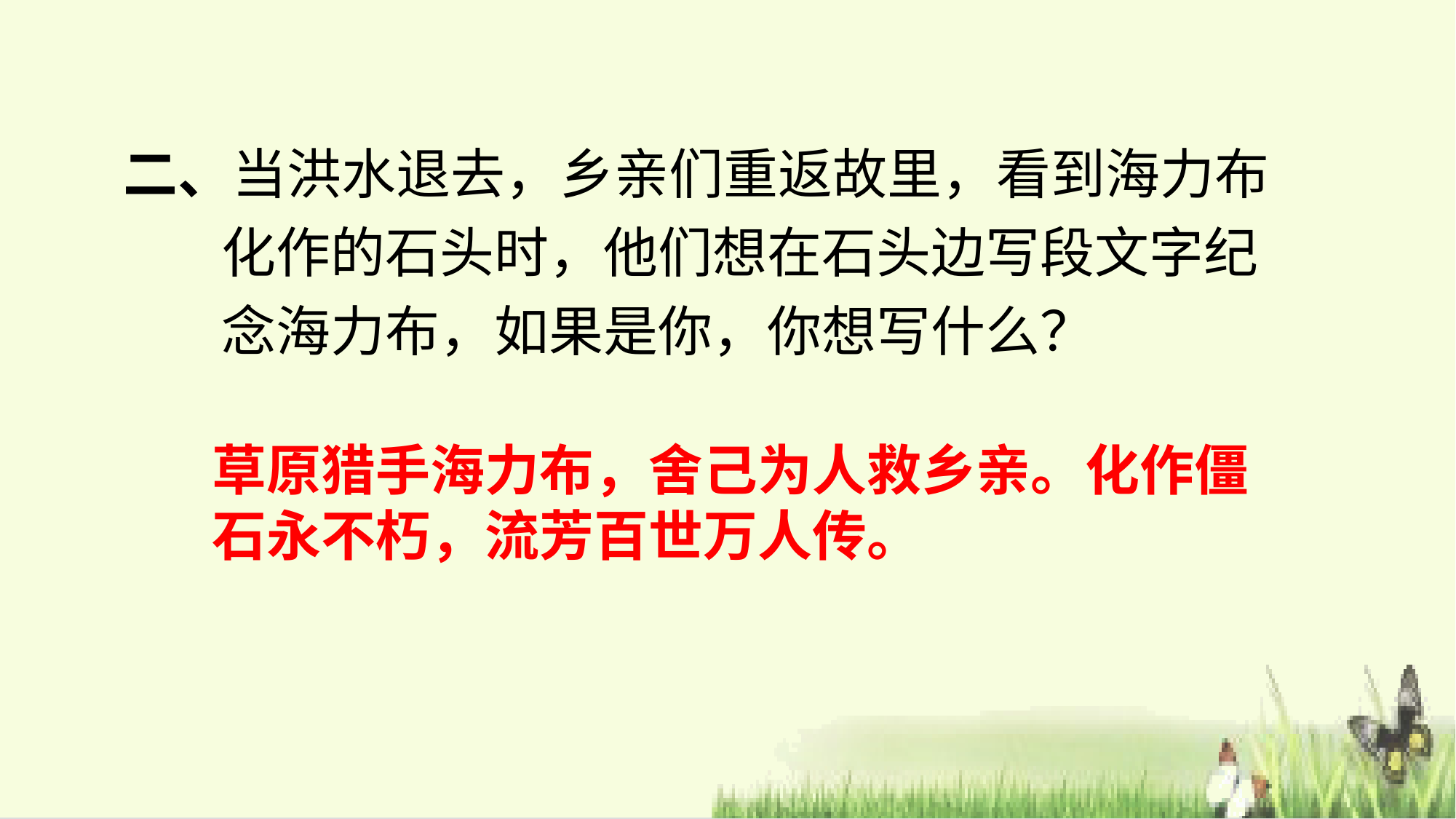

二、当洪水退去，乡亲们重返故里，看到海力布
       化作的石头时，他们想在石头边写段文字纪
       念海力布，如果是你，你想写什么？
草原猎手海力布，舍己为人救乡亲。化作僵
石永不朽，流芳百世万人传。